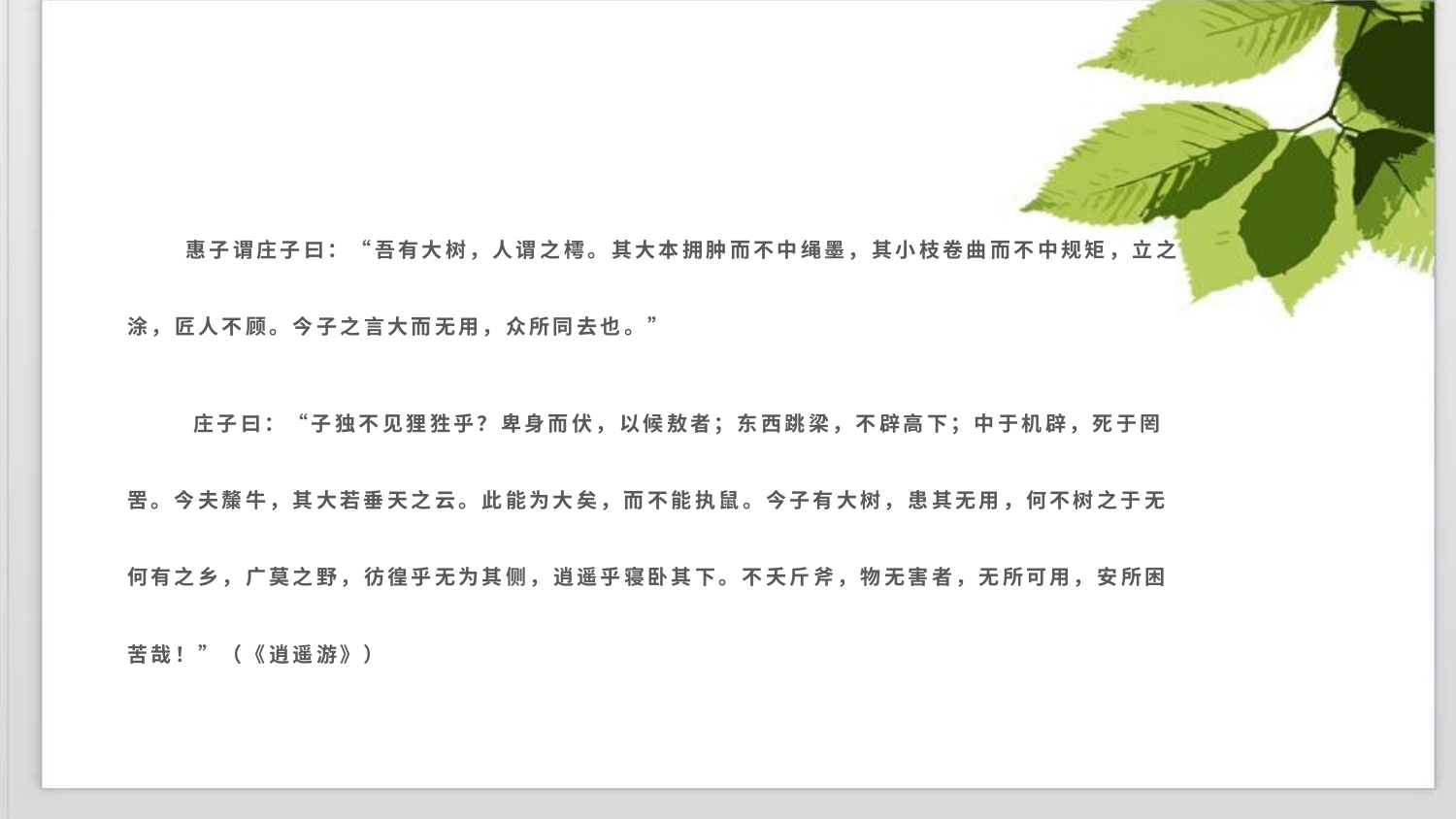

惠子谓庄子曰：“吾有大树，人谓之樗。其大本拥肿而不中绳墨，其小枝卷曲而不中规矩，立之涂，匠人不顾。今子之言大而无用，众所同去也。”
        庄子曰：“子独不见狸狌乎？卑身而伏，以候敖者；东西跳梁，不辟高下；中于机辟，死于罔罟。今夫斄牛，其大若垂天之云。此能为大矣，而不能执鼠。今子有大树，患其无用，何不树之于无何有之乡，广莫之野，彷徨乎无为其侧，逍遥乎寝卧其下。不夭斤斧，物无害者，无所可用，安所困苦哉！”（《逍遥游》）